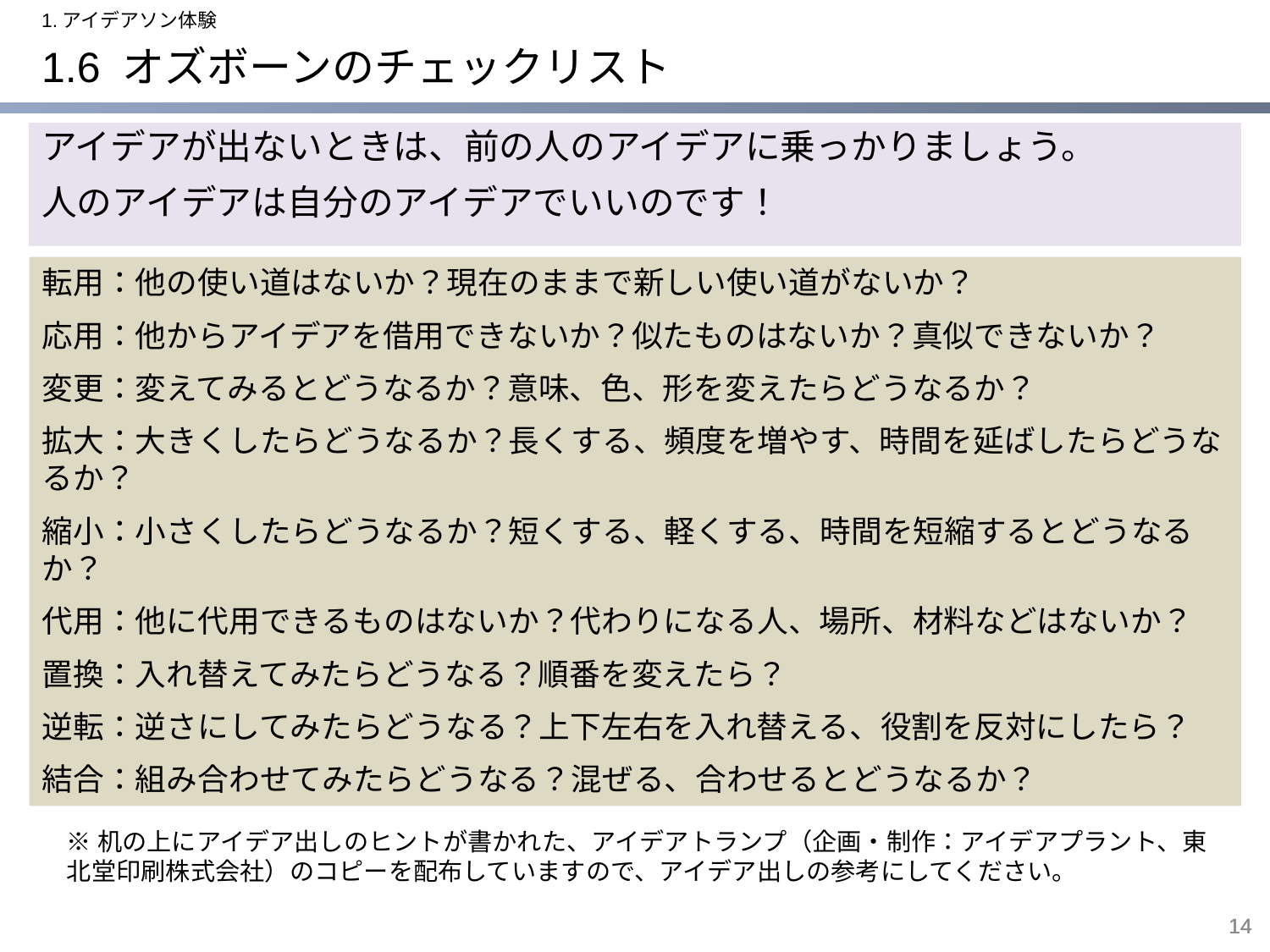

1.アイデアソン体験
# 1.6 オズボーンのチェックリスト
アイデアが出ないときは、前の人のアイデアに乗っかりましょう。
人のアイデアは自分のアイデアでいいのです！
転用：他の使い道はないか？現在のままで新しい使い道がないか？
応用：他からアイデアを借用できないか？似たものはないか？真似できないか？
変更：変えてみるとどうなるか？意味、色、形を変えたらどうなるか？
拡大：大きくしたらどうなるか？長くする、頻度を増やす、時間を延ばしたらどうなるか？
縮小：小さくしたらどうなるか？短くする、軽くする、時間を短縮するとどうなるか？
代用：他に代用できるものはないか？代わりになる人、場所、材料などはないか？
置換：入れ替えてみたらどうなる？順番を変えたら？
逆転：逆さにしてみたらどうなる？上下左右を入れ替える、役割を反対にしたら？
結合：組み合わせてみたらどうなる？混ぜる、合わせるとどうなるか？

※机の上にアイデア出しのヒントが書かれた、アイデアトランプ（企画・制作：アイデアプラント、東北堂印刷株式会社）のコピーを配布していますので、アイデア出しの参考にしてください。
14